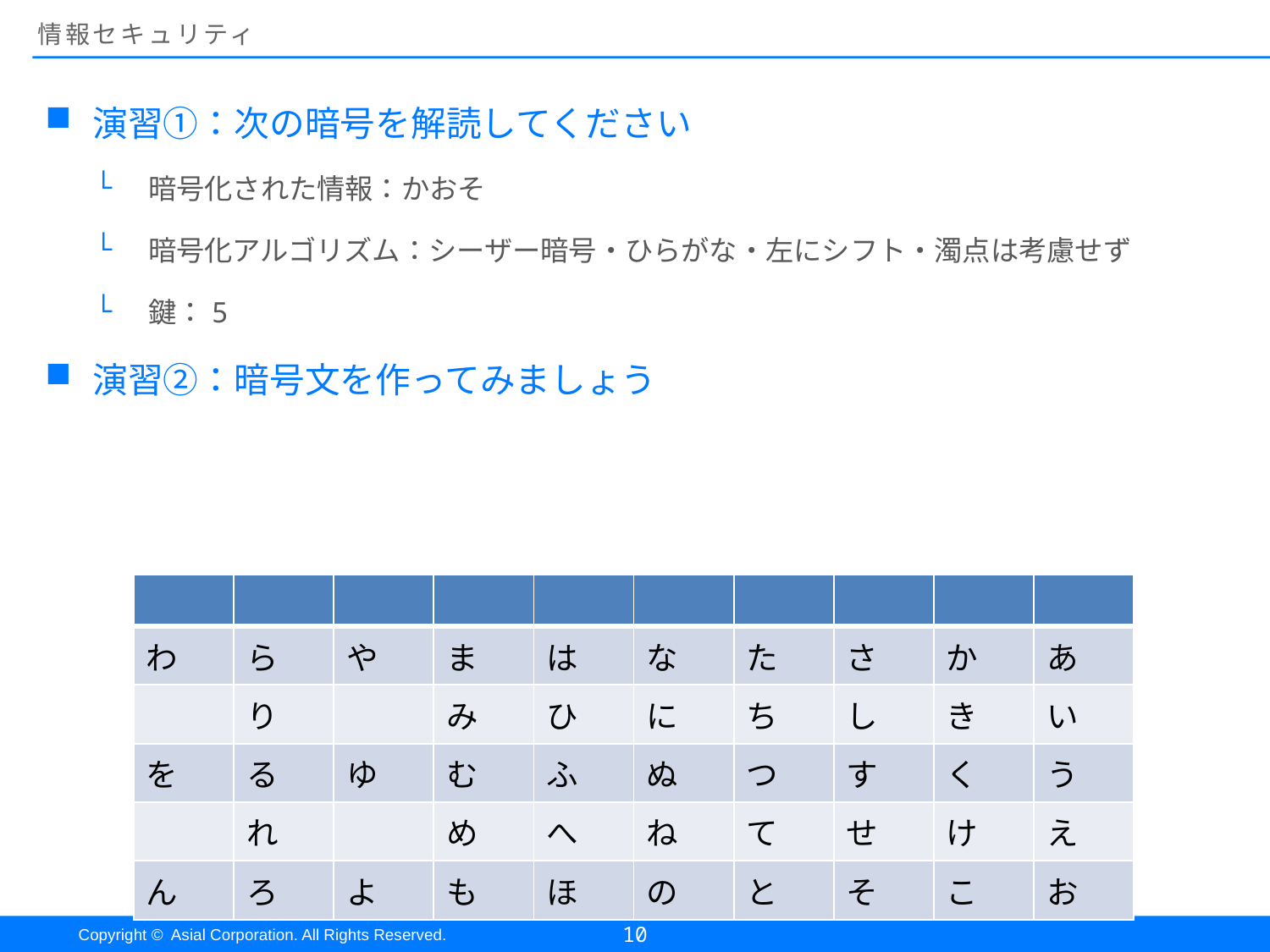

# 情報セキュリティ

演習①：次の暗号を解読してください
暗号化された情報：かおそ
暗号化アルゴリズム：シーザー暗号・ひらがな・左にシフト・濁点は考慮せず
鍵：5
演習②：暗号文を作ってみましょう

|  |  |  |  |  |  |  |  |  |  |
| --- | --- | --- | --- | --- | --- | --- | --- | --- | --- |
| わ | ら | や | ま | は | な | た | さ | か | あ |
|  | り |  | み | ひ | に | ち | し | き | い |
| を | る | ゆ | む | ふ | ぬ | つ | す | く | う |
|  | れ |  | め | へ | ね | て | せ | け | え |
| ん | ろ | よ | も | ほ | の | と | そ | こ | お |
10